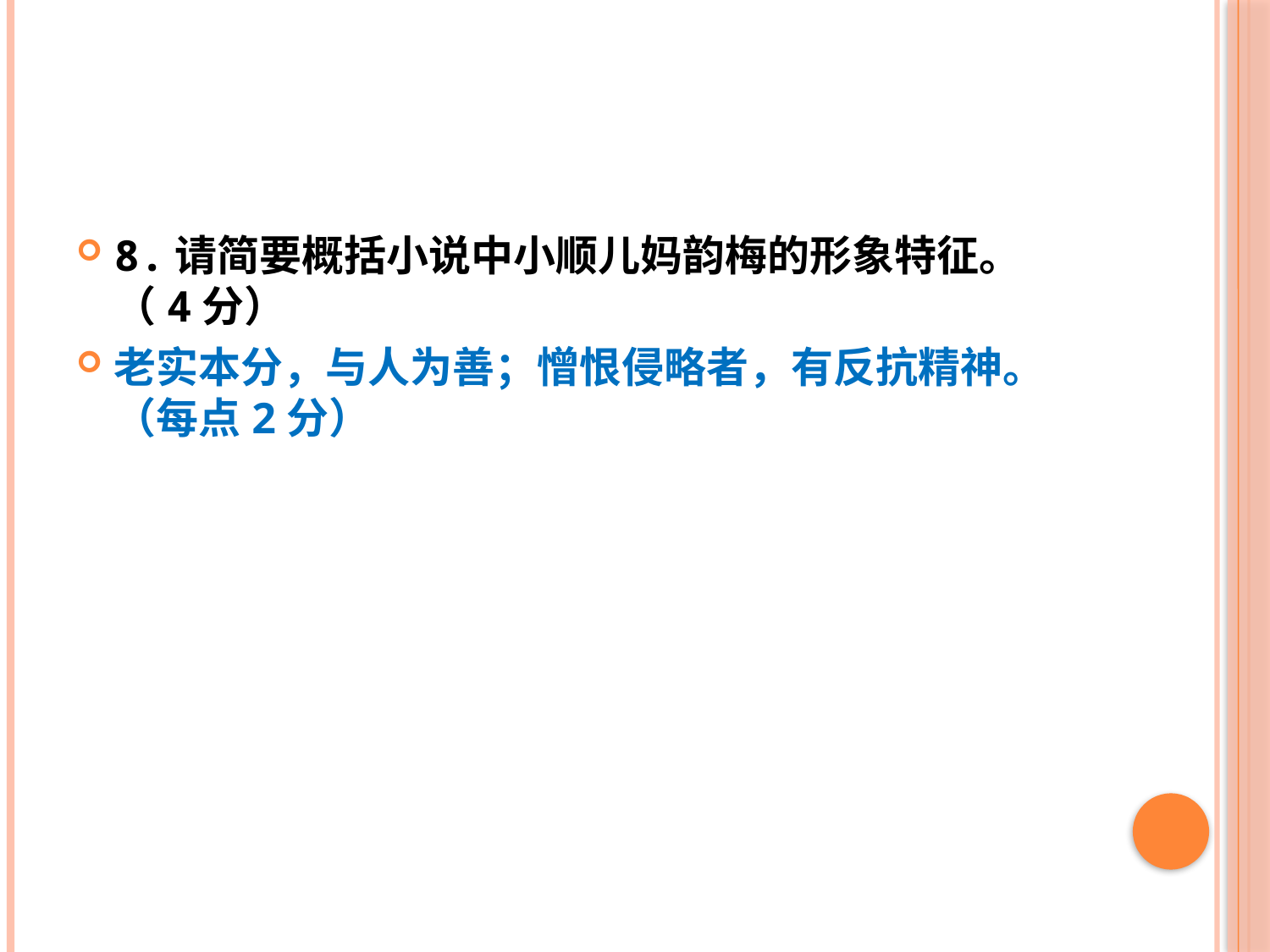

#
8.请简要概括小说中小顺儿妈韵梅的形象特征。（4分）
老实本分，与人为善；憎恨侵略者，有反抗精神。（每点2分）